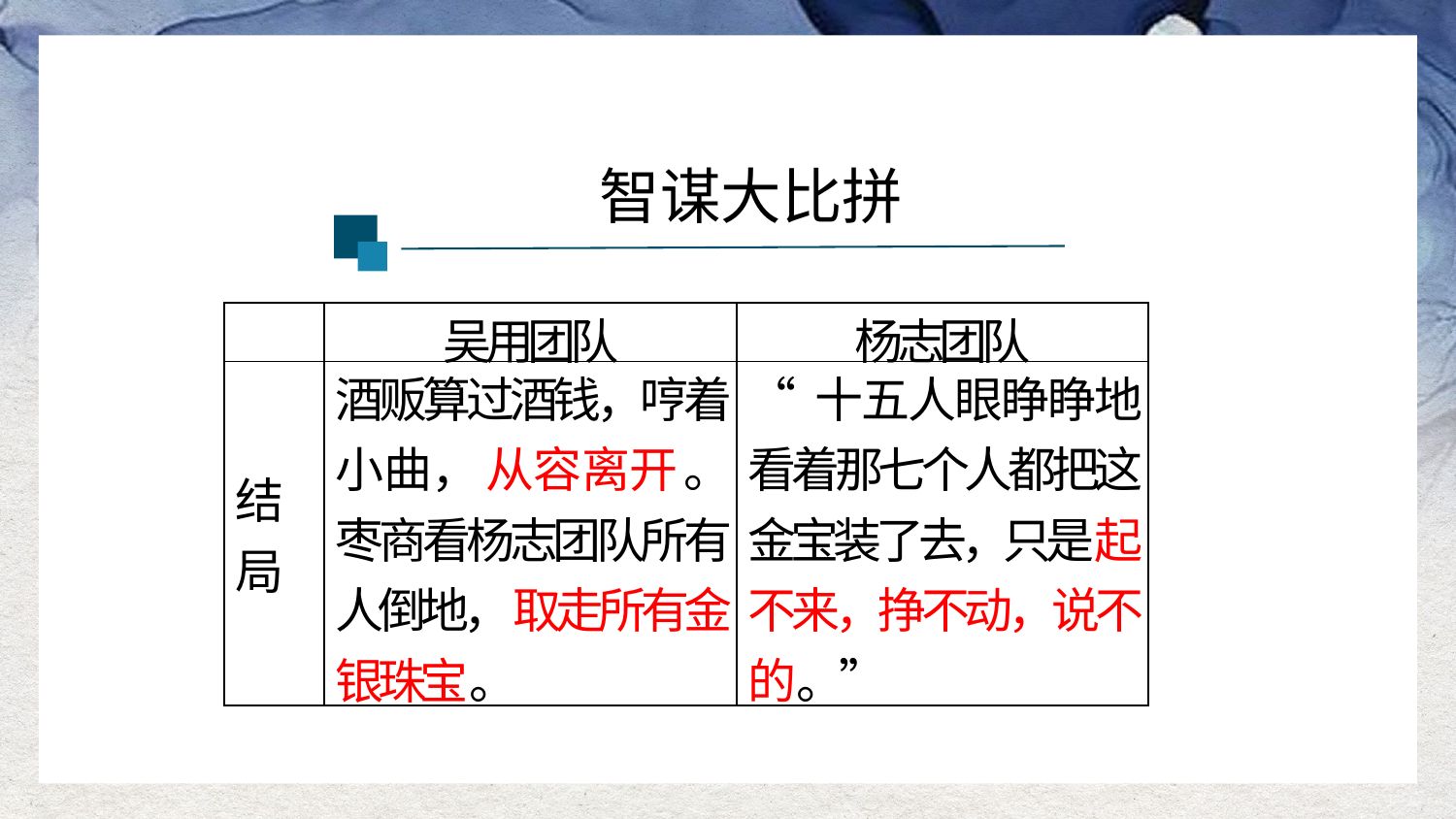

智谋大比拼

|  | 吴用团队 | 杨志团队 |
| --- | --- | --- |
| 结局 | 酒贩算过酒钱，哼着小曲，从容离开。枣商看杨志团队所有人倒地，取走所有金银珠宝。 | “十五人眼睁睁地看着那七个人都把这金宝装了去，只是起不来，挣不动，说不的。” |